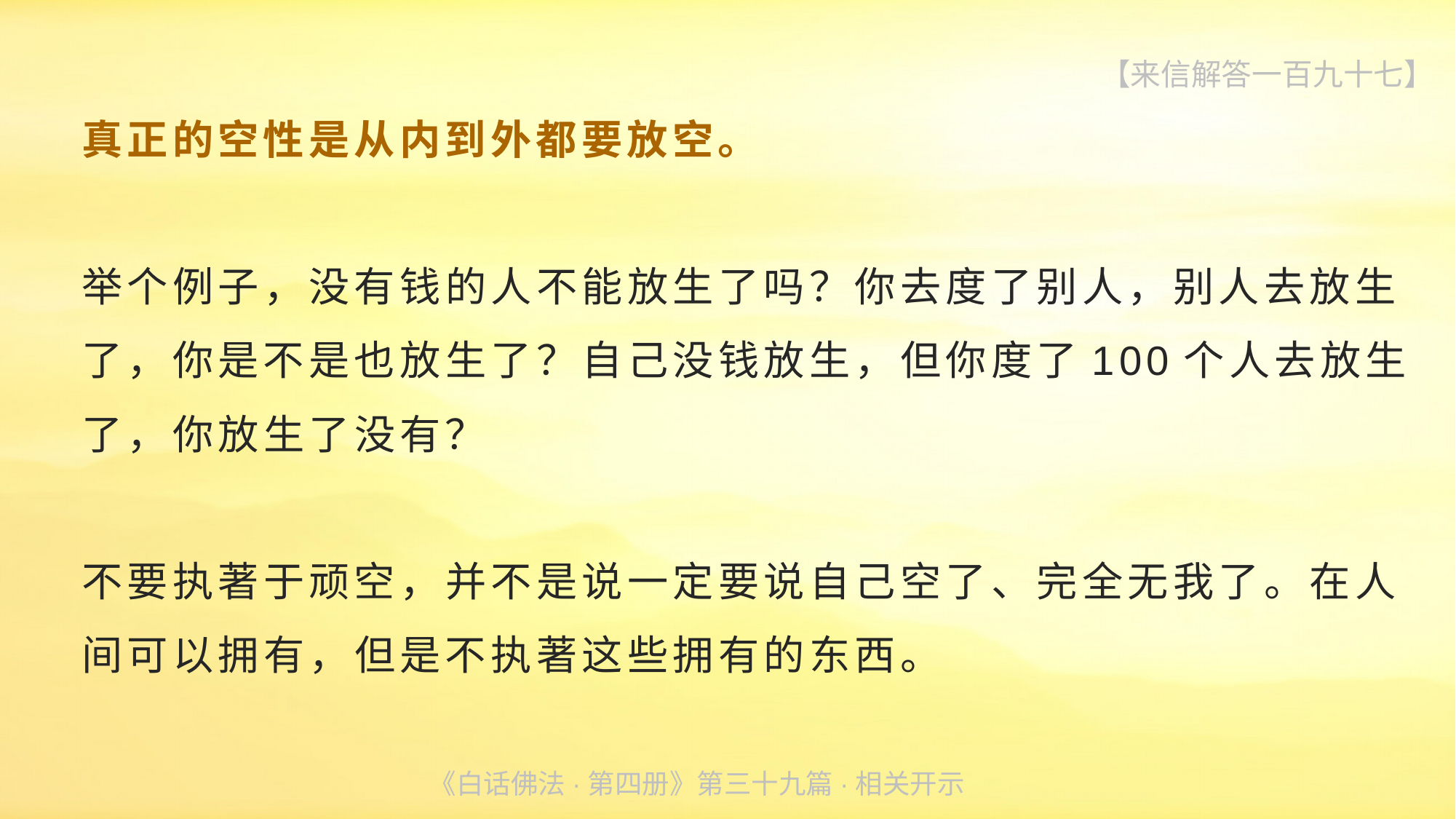

【来信解答一百九十七】
真正的空性是从内到外都要放空。

举个例子，没有钱的人不能放生了吗？你去度了别人，别人去放生了，你是不是也放生了？自己没钱放生，但你度了100个人去放生了，你放生了没有？

不要执著于顽空，并不是说一定要说自己空了、完全无我了。在人间可以拥有，但是不执著这些拥有的东西。

《白话佛法·第四册》第三十九篇·相关开示